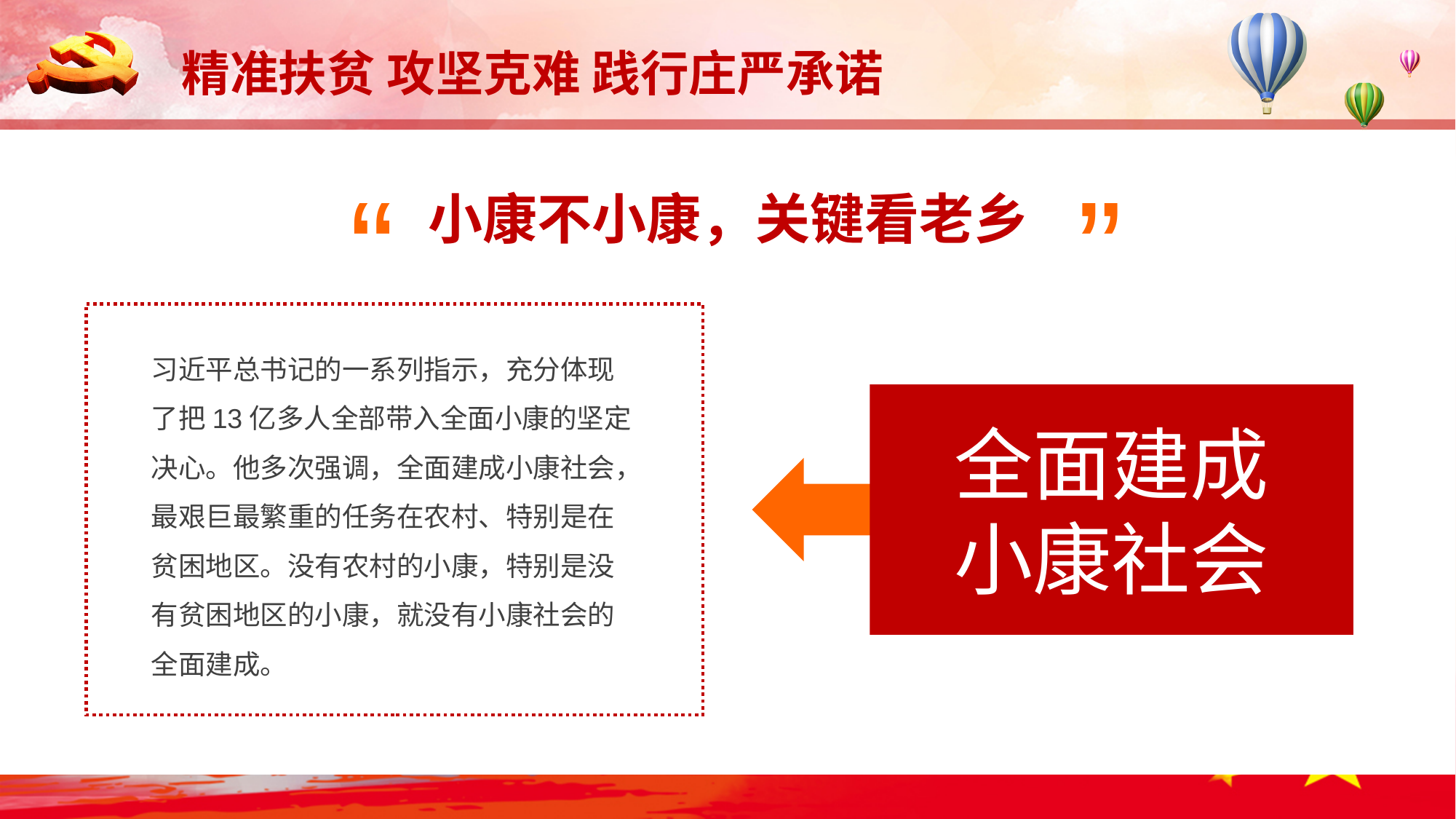

“
”
小康不小康，关键看老乡

习近平总书记的一系列指示，充分体现了把13亿多人全部带入全面小康的坚定决心。他多次强调，全面建成小康社会，最艰巨最繁重的任务在农村、特别是在贫困地区。没有农村的小康，特别是没有贫困地区的小康，就没有小康社会的全面建成。
全面建成
小康社会